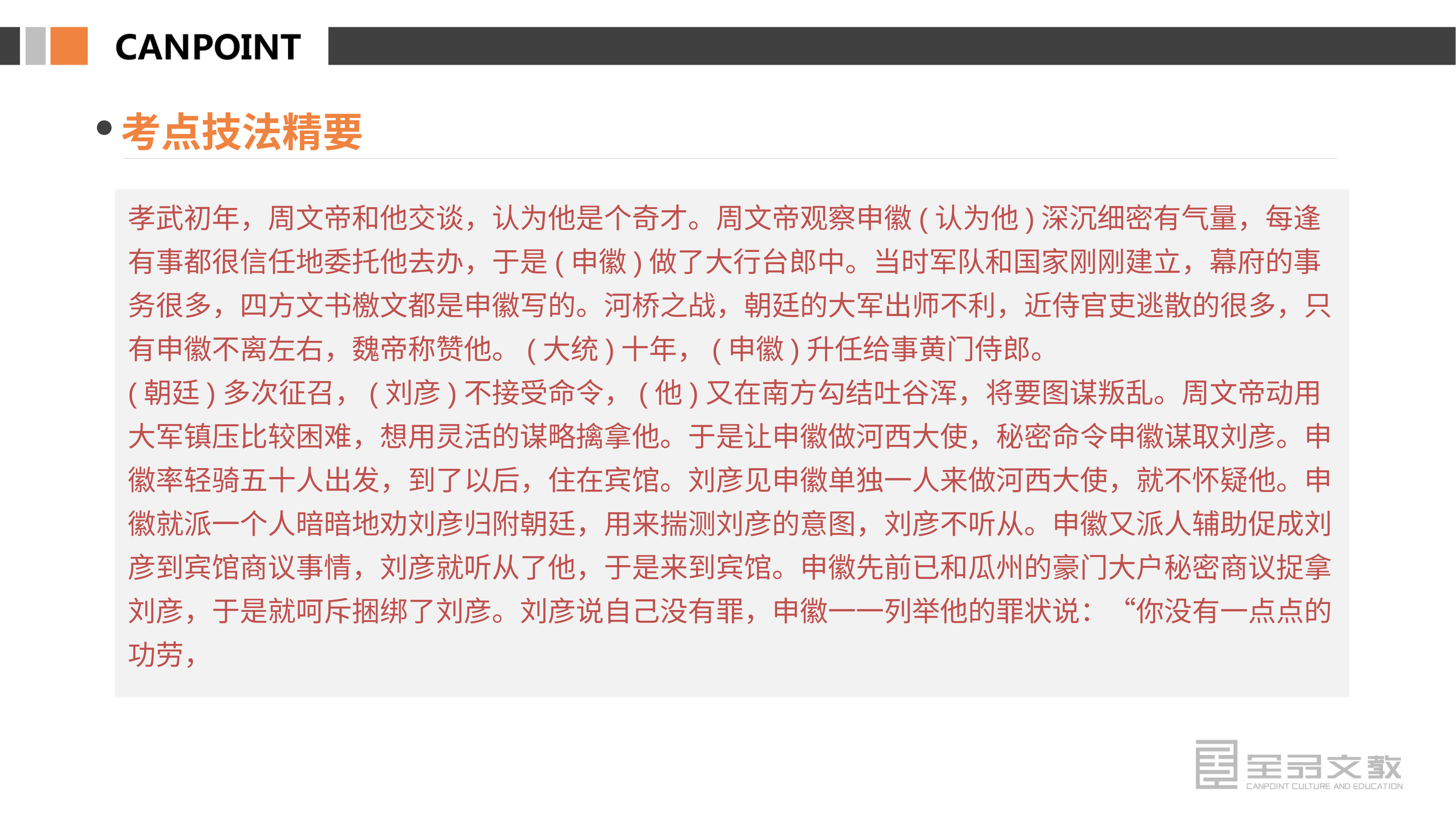

考点技法精要

孝武初年，周文帝和他交谈，认为他是个奇才。周文帝观察申徽(认为他)深沉细密有气量，每逢有事都很信任地委托他去办，于是(申徽)做了大行台郎中。当时军队和国家刚刚建立，幕府的事务很多，四方文书檄文都是申徽写的。河桥之战，朝廷的大军出师不利，近侍官吏逃散的很多，只有申徽不离左右，魏帝称赞他。(大统)十年，(申徽)升任给事黄门侍郎。
(朝廷)多次征召，(刘彦)不接受命令，(他)又在南方勾结吐谷浑，将要图谋叛乱。周文帝动用大军镇压比较困难，想用灵活的谋略擒拿他。于是让申徽做河西大使，秘密命令申徽谋取刘彦。申徽率轻骑五十人出发，到了以后，住在宾馆。刘彦见申徽单独一人来做河西大使，就不怀疑他。申徽就派一个人暗暗地劝刘彦归附朝廷，用来揣测刘彦的意图，刘彦不听从。申徽又派人辅助促成刘彦到宾馆商议事情，刘彦就听从了他，于是来到宾馆。申徽先前已和瓜州的豪门大户秘密商议捉拿刘彦，于是就呵斥捆绑了刘彦。刘彦说自己没有罪，申徽一一列举他的罪状说：“你没有一点点的功劳，